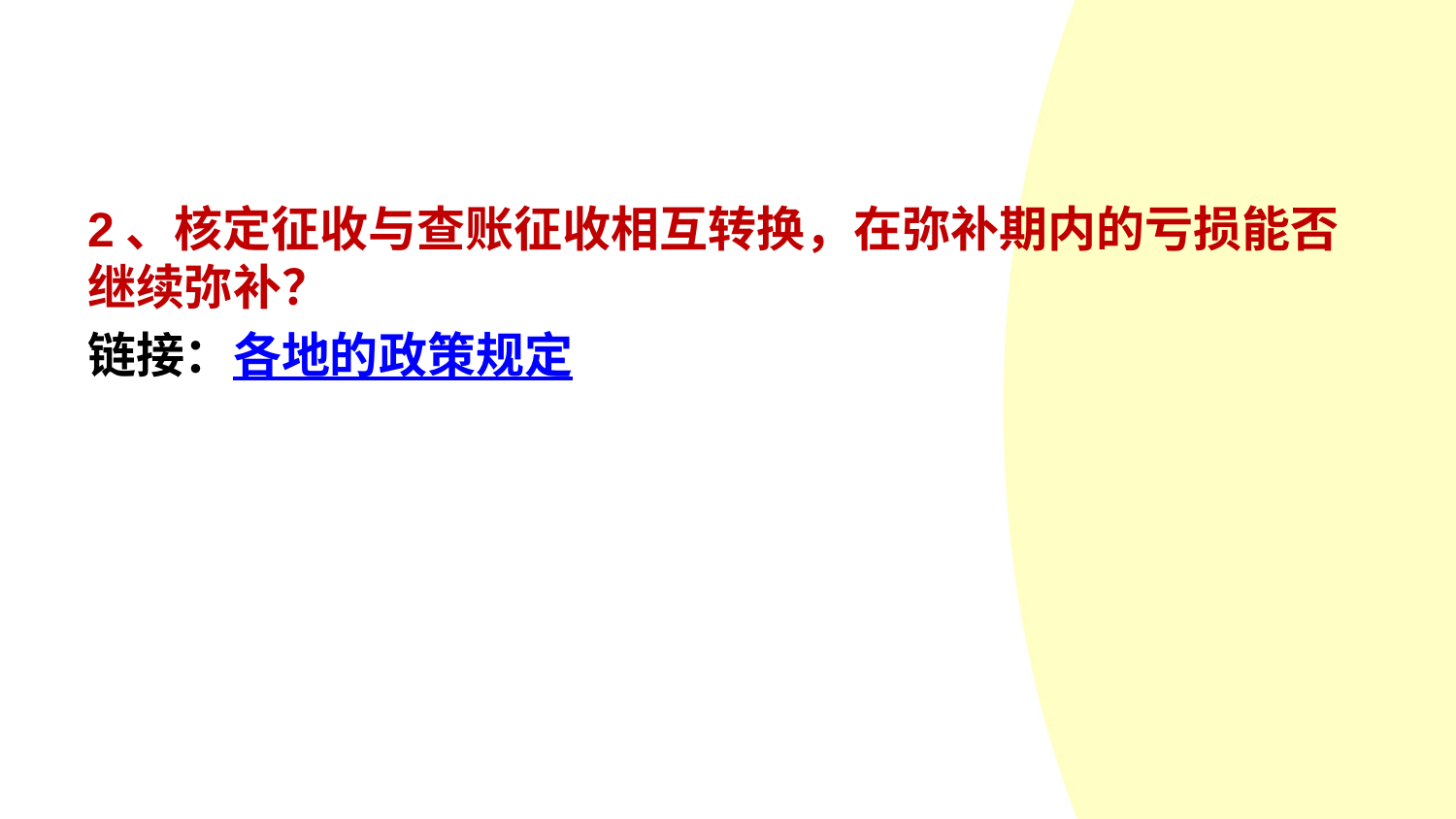

#
2、核定征收与查账征收相互转换，在弥补期内的亏损能否继续弥补？
链接：各地的政策规定